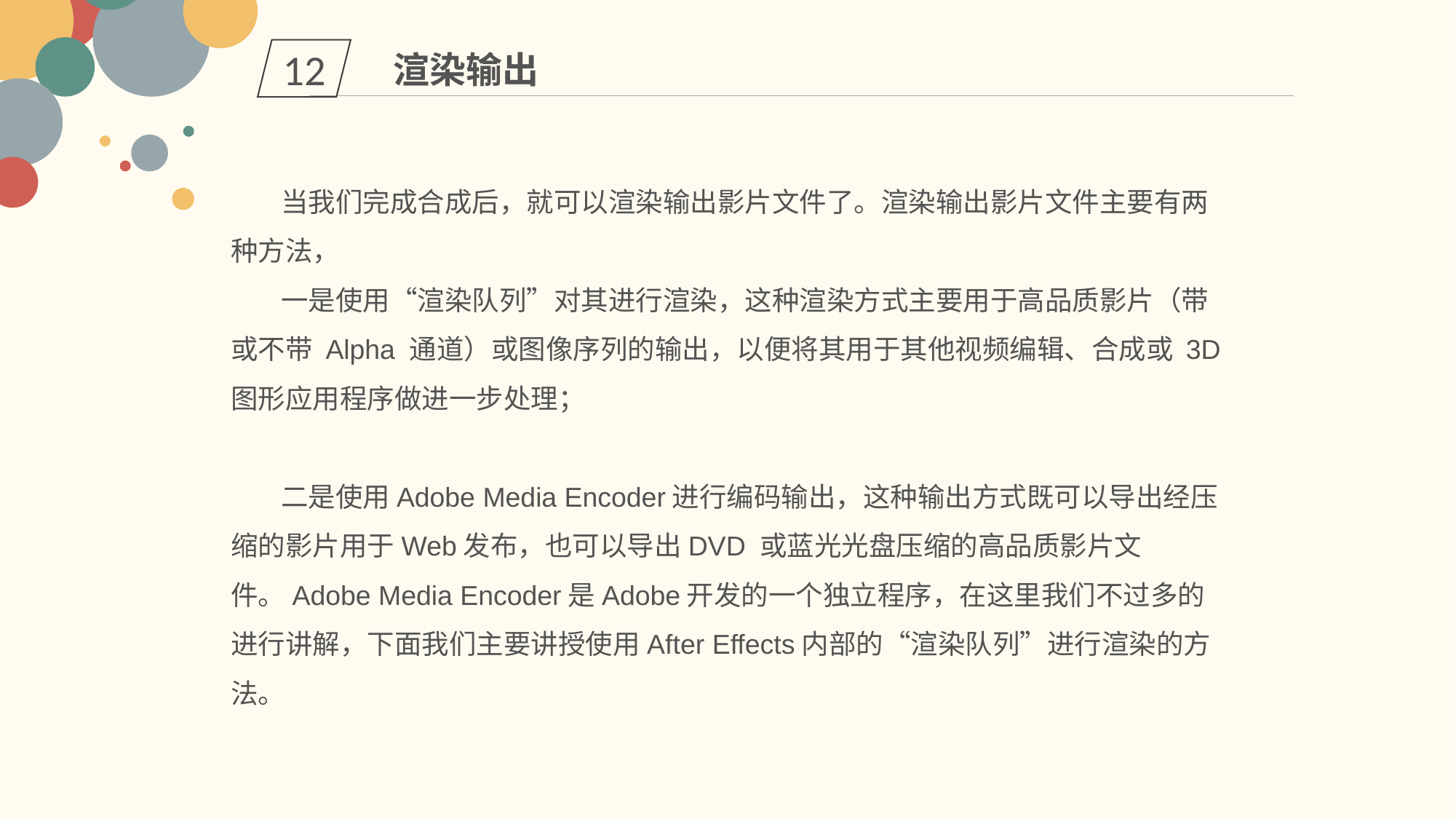

12
渲染输出
       当我们完成合成后，就可以渲染输出影片文件了。渲染输出影片文件主要有两种方法，
       一是使用“渲染队列”对其进行渲染，这种渲染方式主要用于高品质影片（带或不带 Alpha 通道）或图像序列的输出，以便将其用于其他视频编辑、合成或 3D 图形应用程序做进一步处理；

       二是使用Adobe Media Encoder进行编码输出，这种输出方式既可以导出经压缩的影片用于Web发布，也可以导出DVD 或蓝光光盘压缩的高品质影片文件。Adobe Media Encoder是Adobe开发的一个独立程序，在这里我们不过多的进行讲解，下面我们主要讲授使用After Effects内部的“渲染队列”进行渲染的方法。